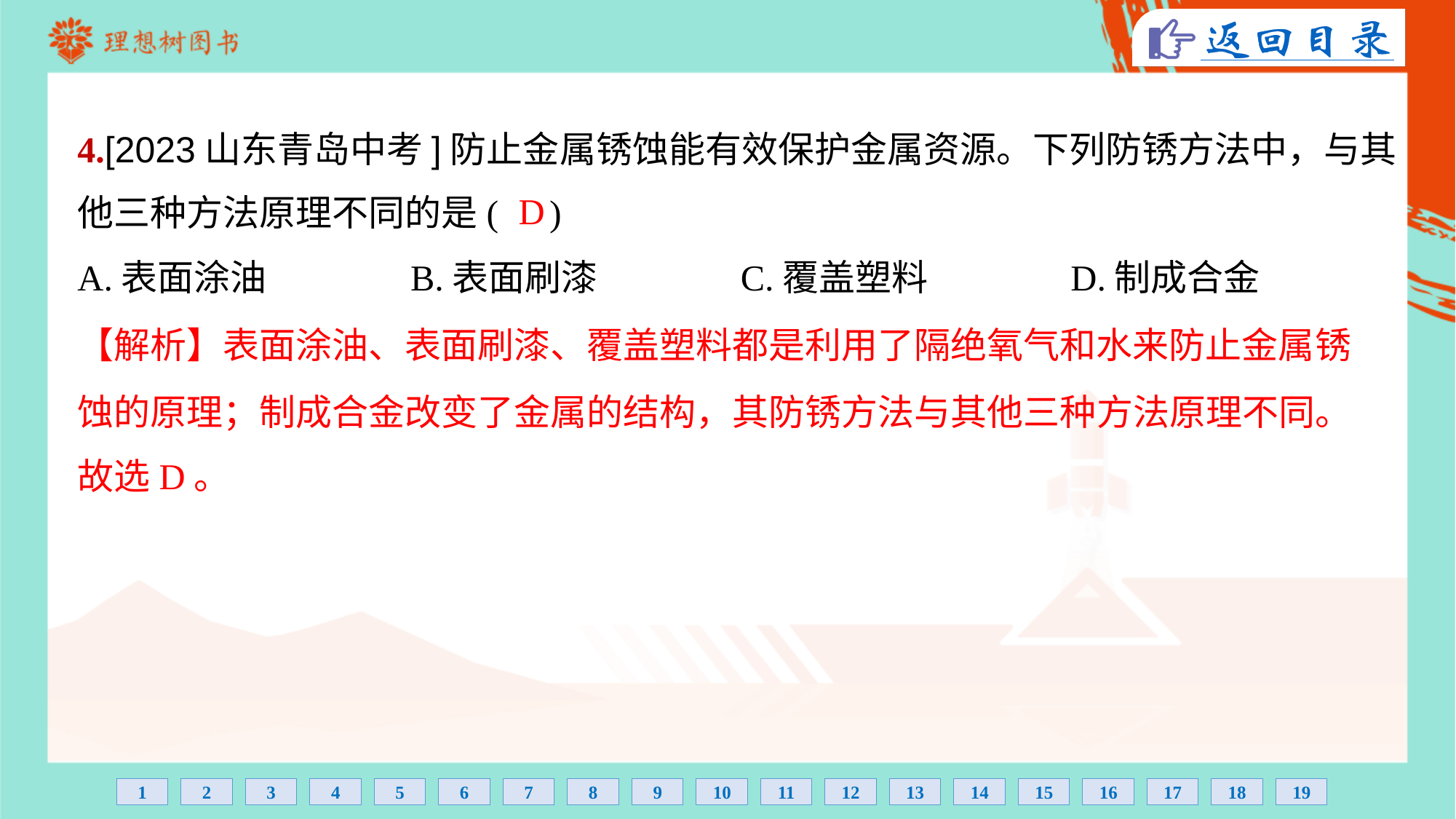

4.[2023山东青岛中考]防止金属锈蚀能有效保护金属资源。下列防锈方法中，与其
他三种方法原理不同的是(     )
D
A.表面涂油	B.表面刷漆	C.覆盖塑料	D.制成合金
【解析】表面涂油、表面刷漆、覆盖塑料都是利用了隔绝氧气和水来防止金属锈
蚀的原理；制成合金改变了金属的结构，其防锈方法与其他三种方法原理不同。
故选D。